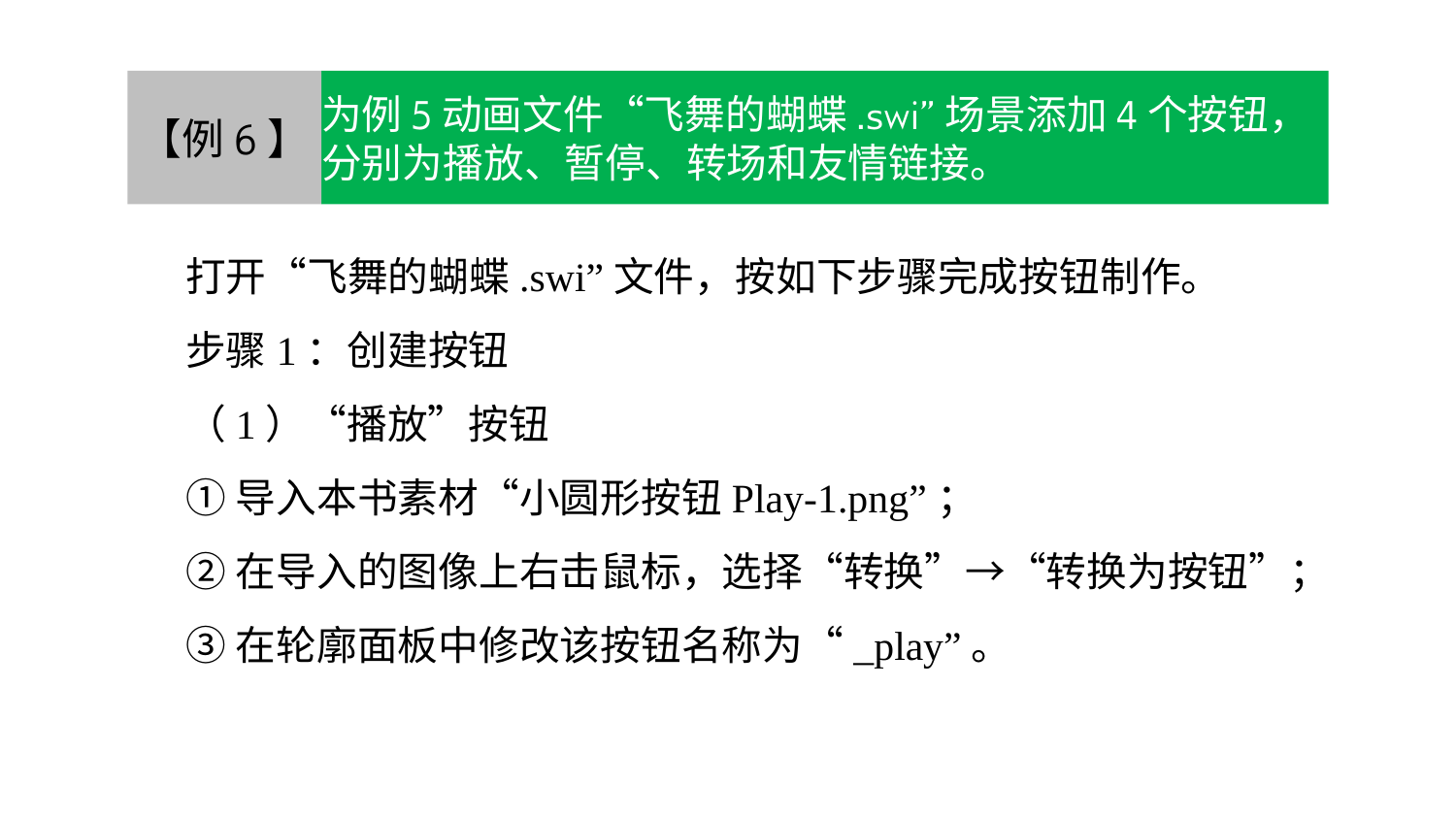

【例6】
为例5动画文件“飞舞的蝴蝶.swi”场景添加4个按钮，分别为播放、暂停、转场和友情链接。
打开“飞舞的蝴蝶.swi”文件，按如下步骤完成按钮制作。
步骤1：创建按钮
（1）“播放”按钮
①导入本书素材“小圆形按钮Play-1.png”；
②在导入的图像上右击鼠标，选择“转换”→“转换为按钮”；
③在轮廓面板中修改该按钮名称为“_play”。